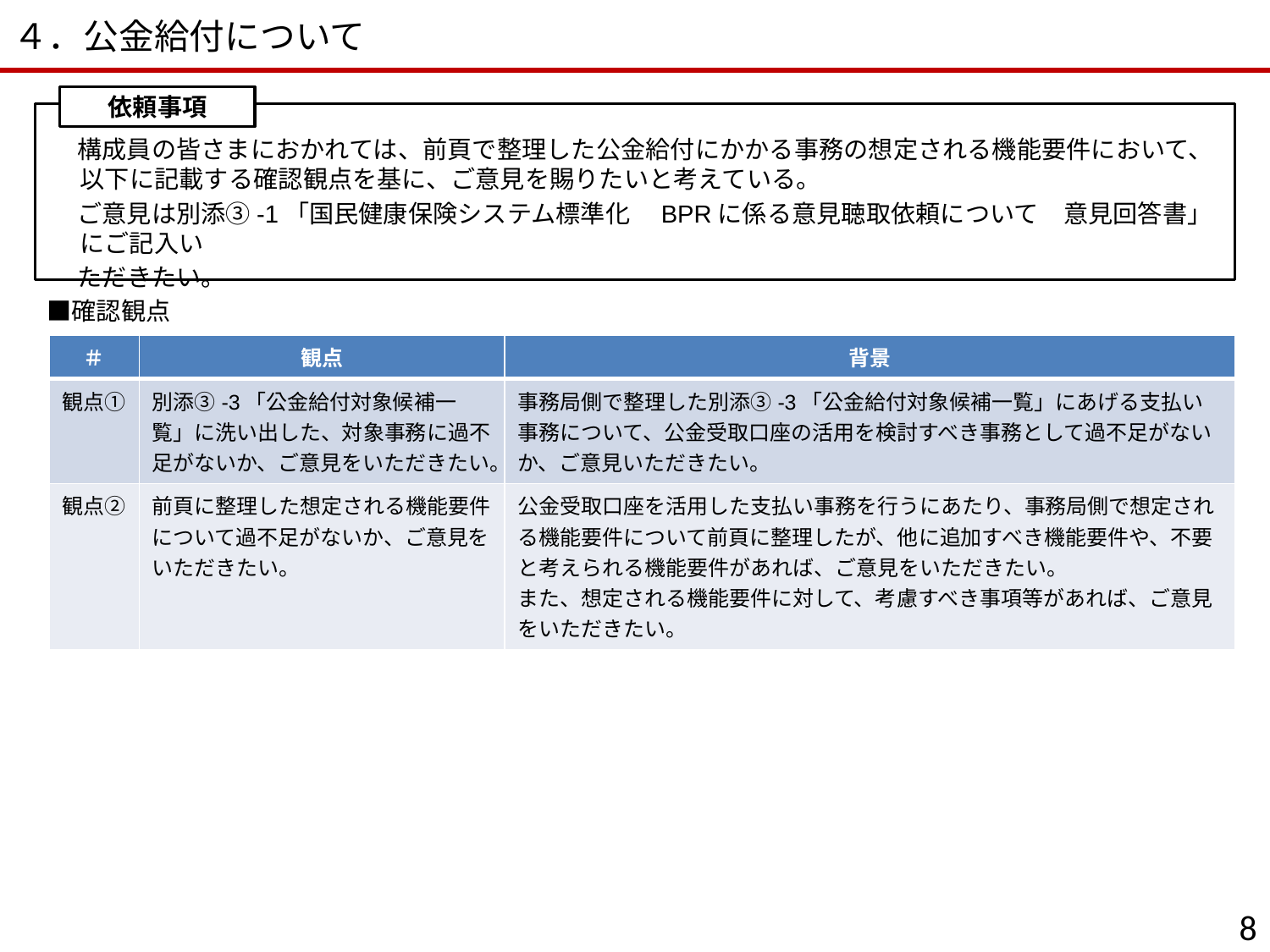

４．公金給付について
依頼事項
   構成員の皆さまにおかれては、前頁で整理した公金給付にかかる事務の想定される機能要件において、以下に記載する確認観点を基に、ご意見を賜りたいと考えている。
   ご意見は別添③-1「国民健康保険システム標準化　BPRに係る意見聴取依頼について　意見回答書」にご記入い
   ただきたい。
　■確認観点
| ＃ | 観点 | 背景 |
| --- | --- | --- |
| 観点① | 別添③-3「公金給付対象候補一覧」に洗い出した、対象事務に過不足がないか、ご意見をいただきたい。 | 事務局側で整理した別添③-3「公金給付対象候補一覧」にあげる支払い事務について、公金受取口座の活用を検討すべき事務として過不足がないか、ご意見いただきたい。 |
| 観点② | 前頁に整理した想定される機能要件について過不足がないか、ご意見をいただきたい。 | 公金受取口座を活用した支払い事務を行うにあたり、事務局側で想定される機能要件について前頁に整理したが、他に追加すべき機能要件や、不要と考えられる機能要件があれば、ご意見をいただきたい。 また、想定される機能要件に対して、考慮すべき事項等があれば、ご意見をいただきたい。 |
8